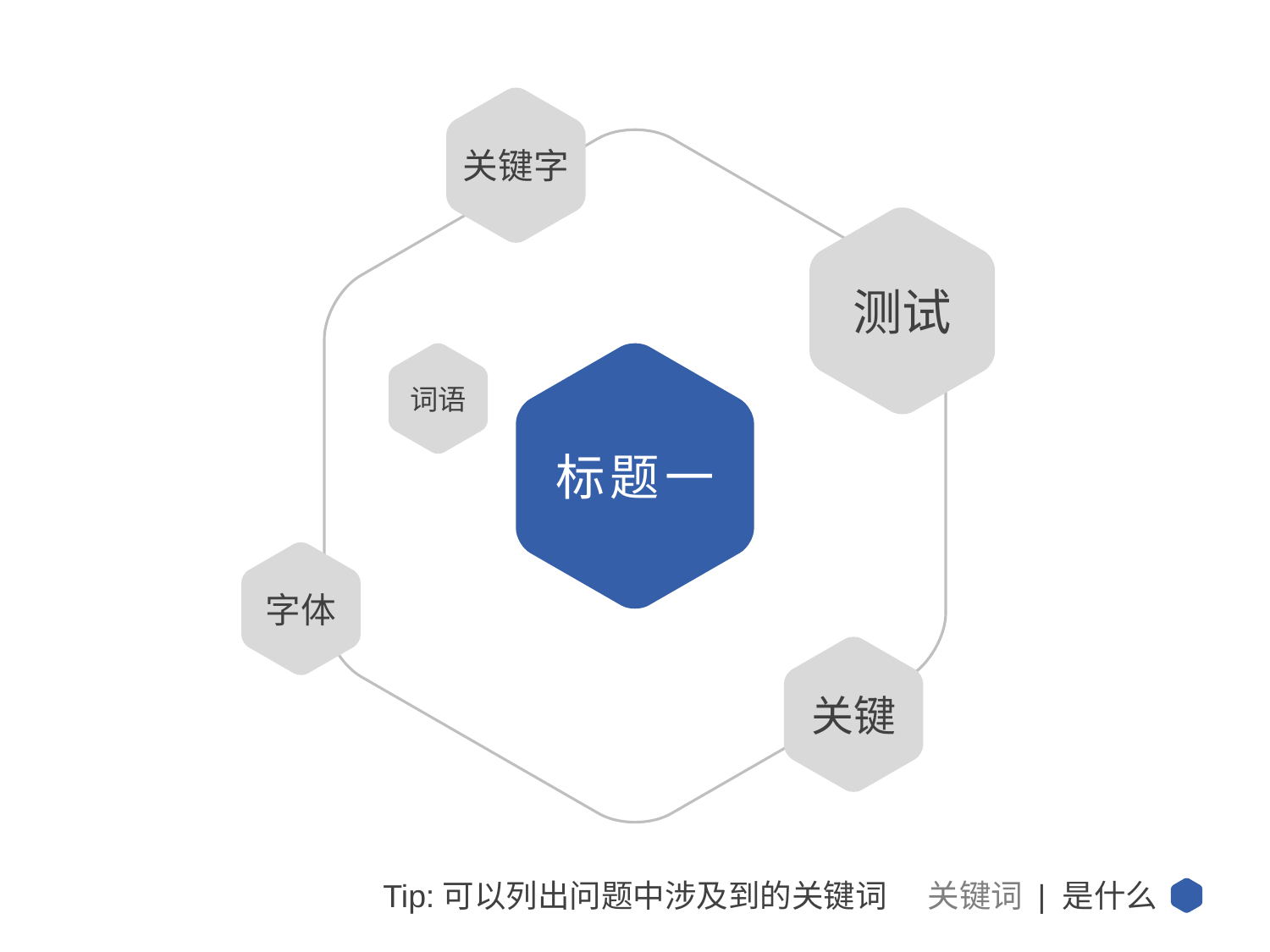

关键字

测试
词语
标题一
字体
关键
关键词 | 是什么
Tip:可以列出问题中涉及到的关键词